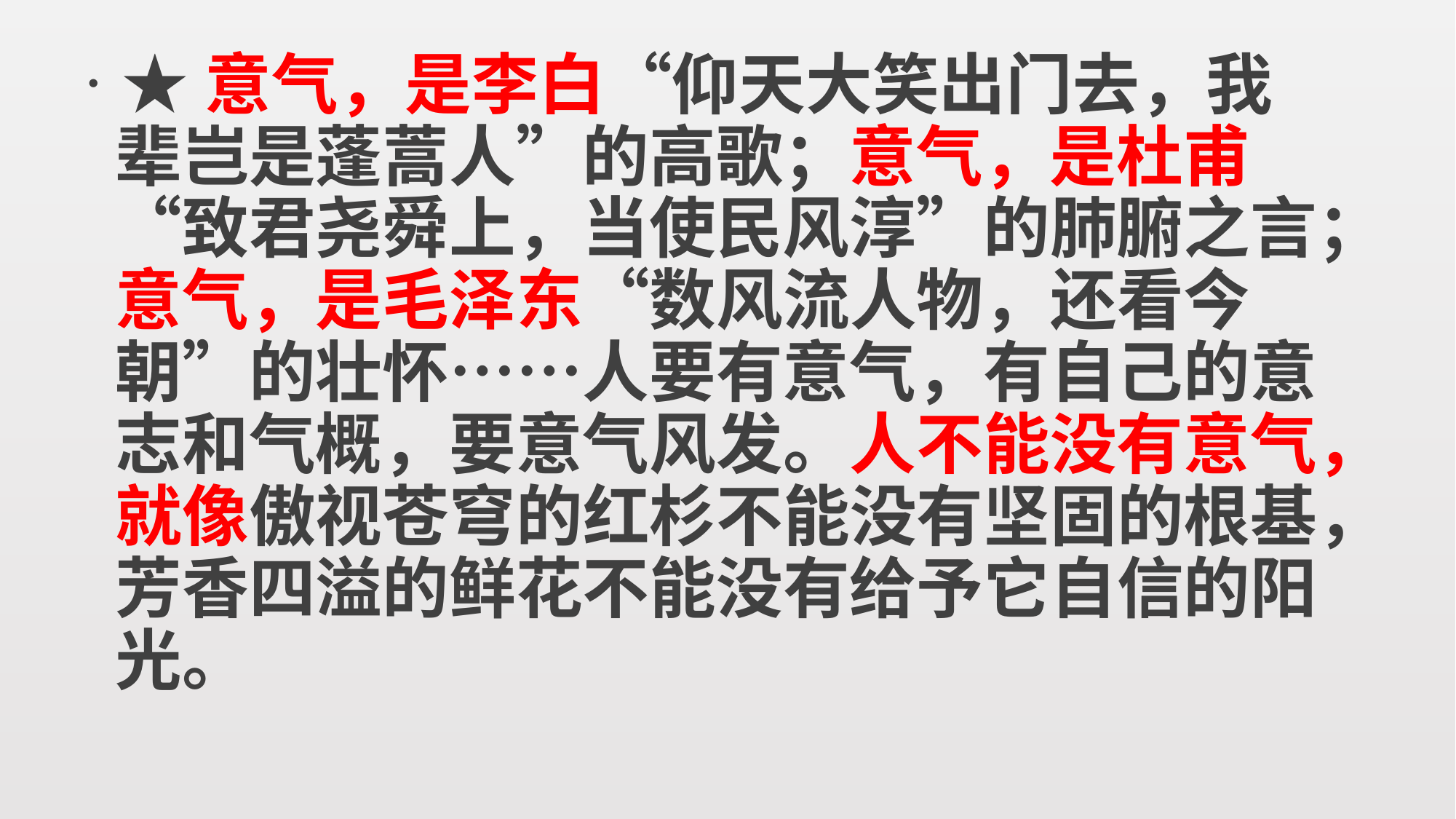

★意气，是李白“仰天大笑出门去，我辈岂是蓬蒿人”的高歌；意气，是杜甫“致君尧舜上，当使民风淳”的肺腑之言；意气，是毛泽东“数风流人物，还看今朝”的壮怀……人要有意气，有自己的意志和气概，要意气风发。人不能没有意气，就像傲视苍穹的红杉不能没有坚固的根基，芳香四溢的鲜花不能没有给予它自信的阳光。